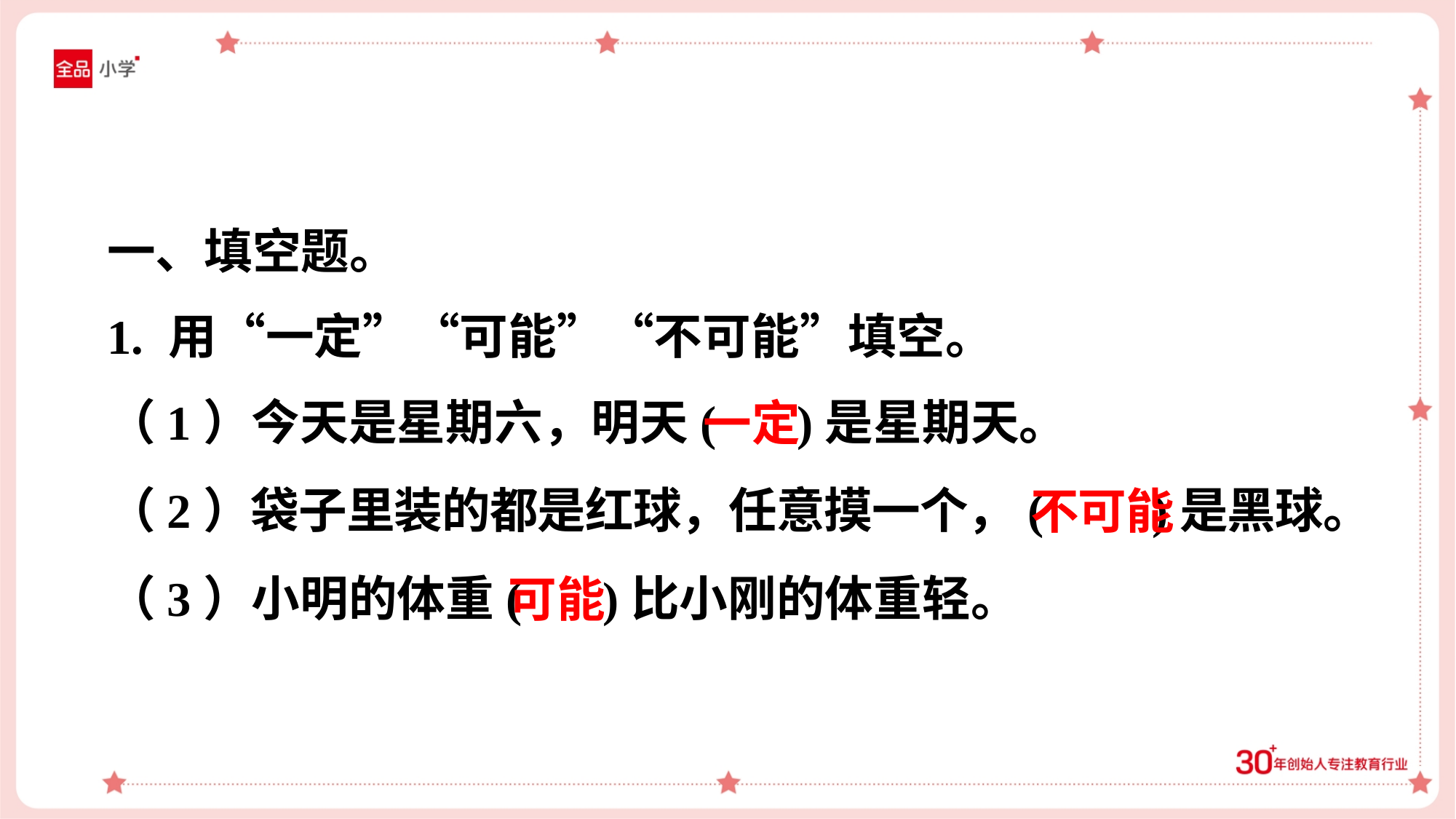

一、填空题。
1. 用“一定”“可能”“不可能”填空。
（1）今天是星期六，明天(      )是星期天。
（2）袋子里装的都是红球，任意摸一个，(        )是黑球。
（3）小明的体重(      )比小刚的体重轻。
一定
不可能
可能